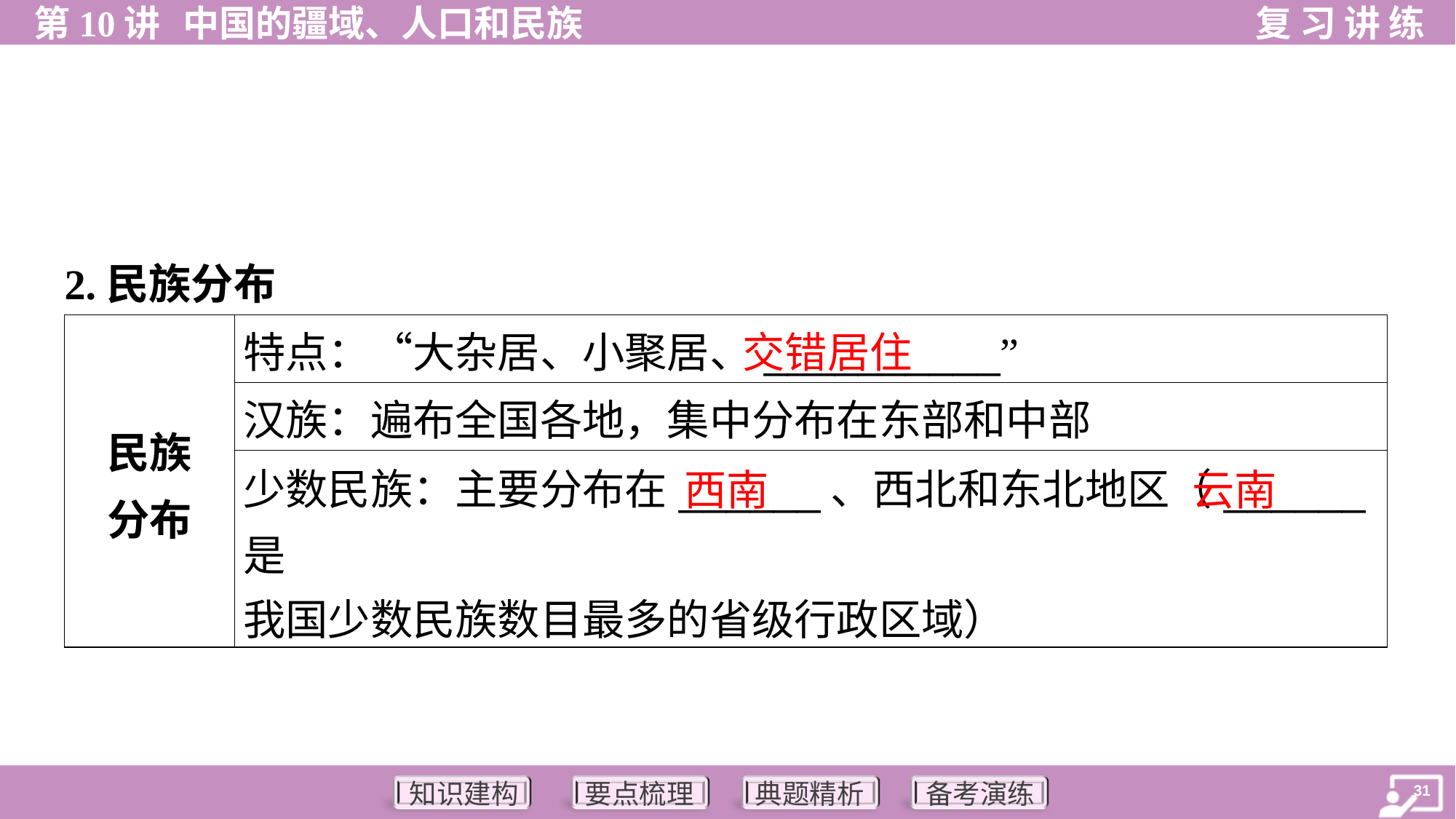

2.民族分布
交错居住
| 民族 分布 | 特点：“大杂居、小聚居、\_\_\_\_\_\_\_\_\_\_” |
| --- | --- |
|  | 汉族：遍布全国各地，集中分布在东部和中部 |
|  | 少数民族：主要分布在\_\_\_\_\_\_、西北和东北地区（\_\_\_\_\_\_是 我国少数民族数目最多的省级行政区域） |
西南
云南